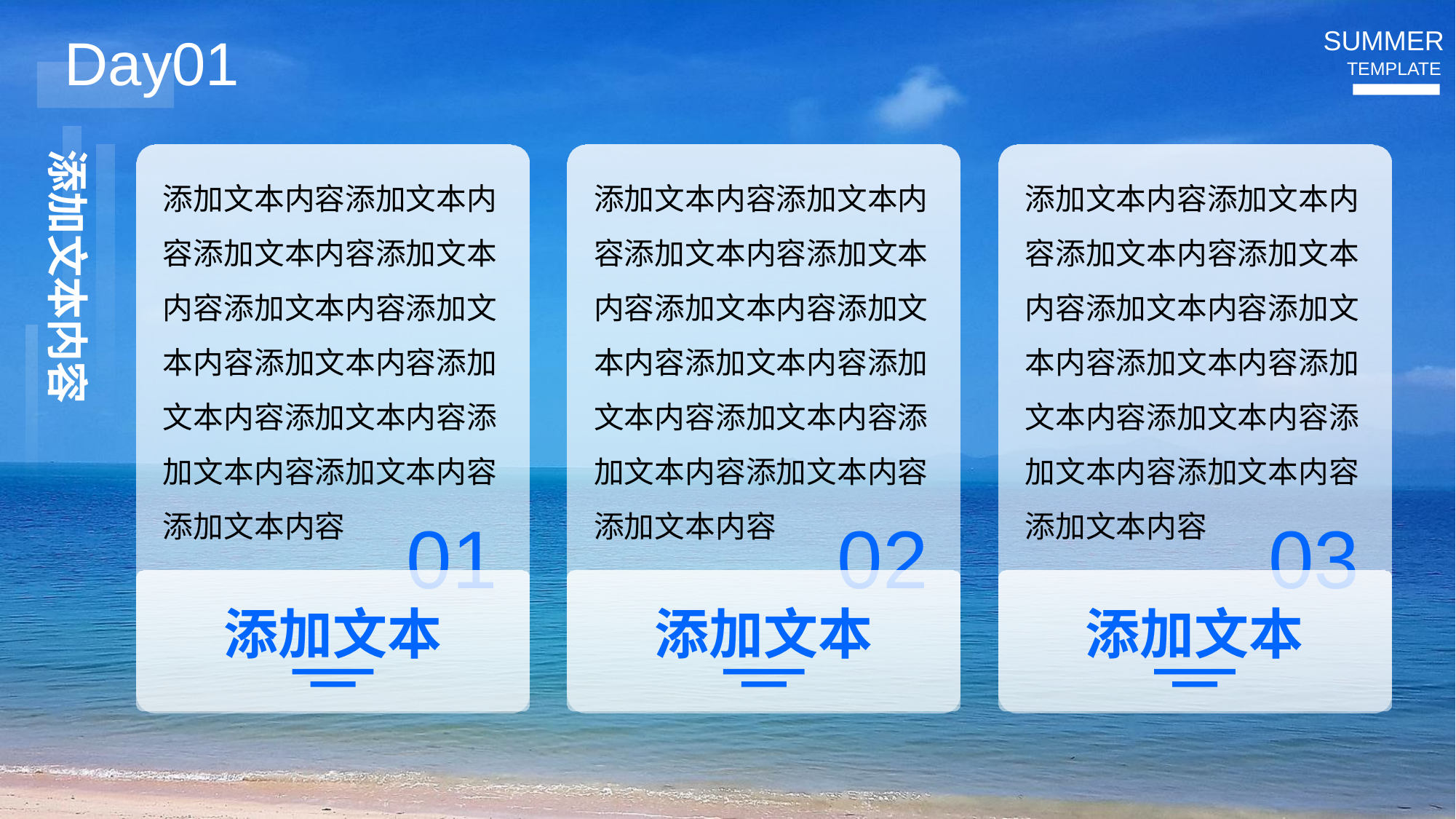

SUMMER
Day01
TEMPLATE

添加文本内容

添加文本内容添加文本内容添加文本内容添加文本内容添加文本内容添加文本内容添加文本内容添加文本内容添加文本内容添加文本内容添加文本内容添加文本内容
01

添加文本

添加文本内容添加文本内容添加文本内容添加文本内容添加文本内容添加文本内容添加文本内容添加文本内容添加文本内容添加文本内容添加文本内容添加文本内容
02

添加文本

添加文本内容添加文本内容添加文本内容添加文本内容添加文本内容添加文本内容添加文本内容添加文本内容添加文本内容添加文本内容添加文本内容添加文本内容
03

添加文本